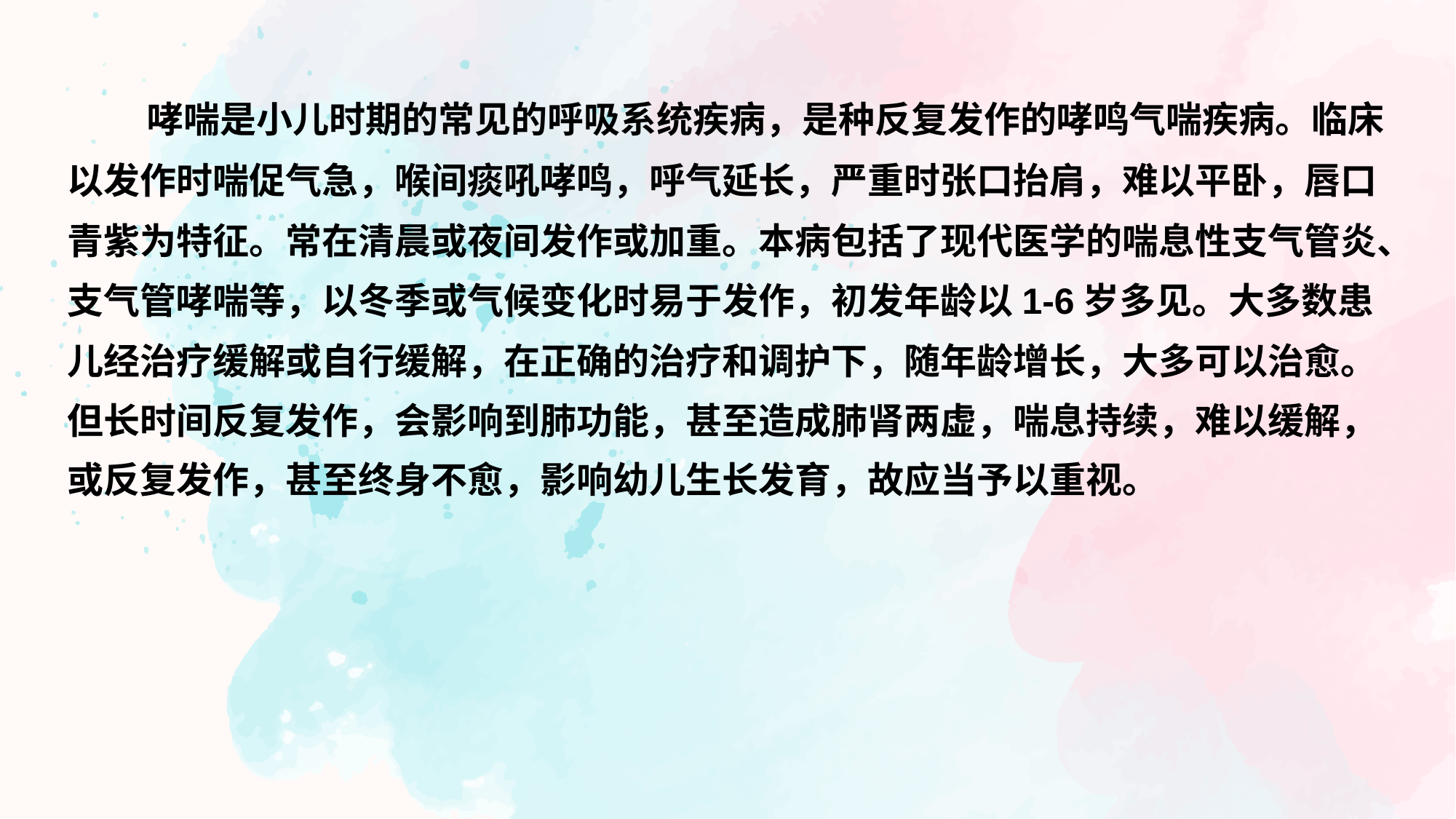

哮喘是小儿时期的常见的呼吸系统疾病，是种反复发作的哮鸣气喘疾病。临床以发作时喘促气急，喉间痰吼哮鸣，呼气延长，严重时张口抬肩，难以平卧，唇口青紫为特征。常在清晨或夜间发作或加重。本病包括了现代医学的喘息性支气管炎、支气管哮喘等，以冬季或气候变化时易于发作，初发年龄以1-6岁多见。大多数患儿经治疗缓解或自行缓解，在正确的治疗和调护下，随年龄增长，大多可以治愈。但长时间反复发作，会影响到肺功能，甚至造成肺肾两虚，喘息持续，难以缓解，或反复发作，甚至终身不愈，影响幼儿生长发育，故应当予以重视。